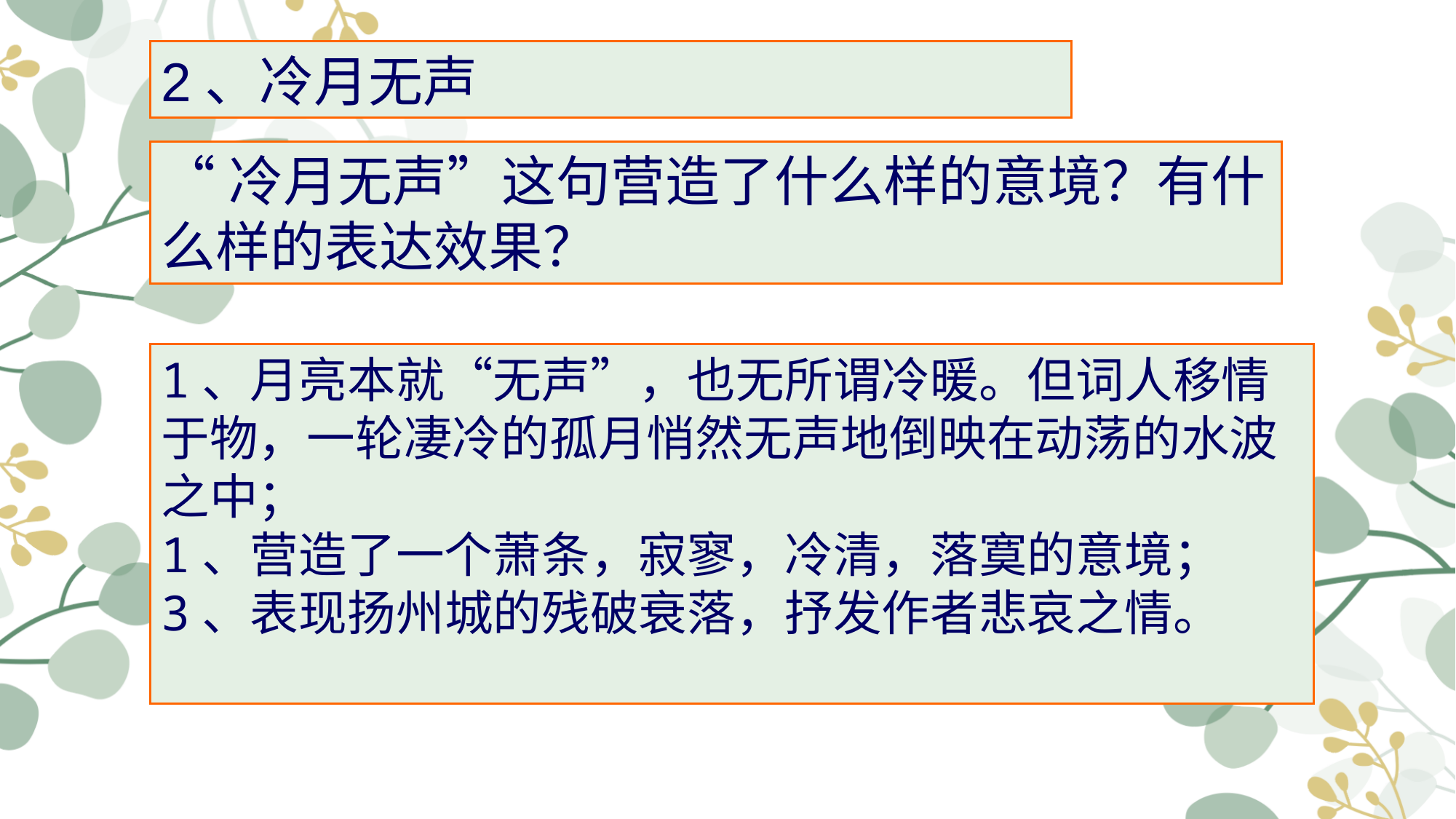

2、冷月无声
“冷月无声”这句营造了什么样的意境？有什么样的表达效果？
1、月亮本就“无声”，也无所谓冷暖。但词人移情于物，一轮凄冷的孤月悄然无声地倒映在动荡的水波之中；
1、营造了一个萧条，寂寥，冷清，落寞的意境；
3、表现扬州城的残破衰落，抒发作者悲哀之情。